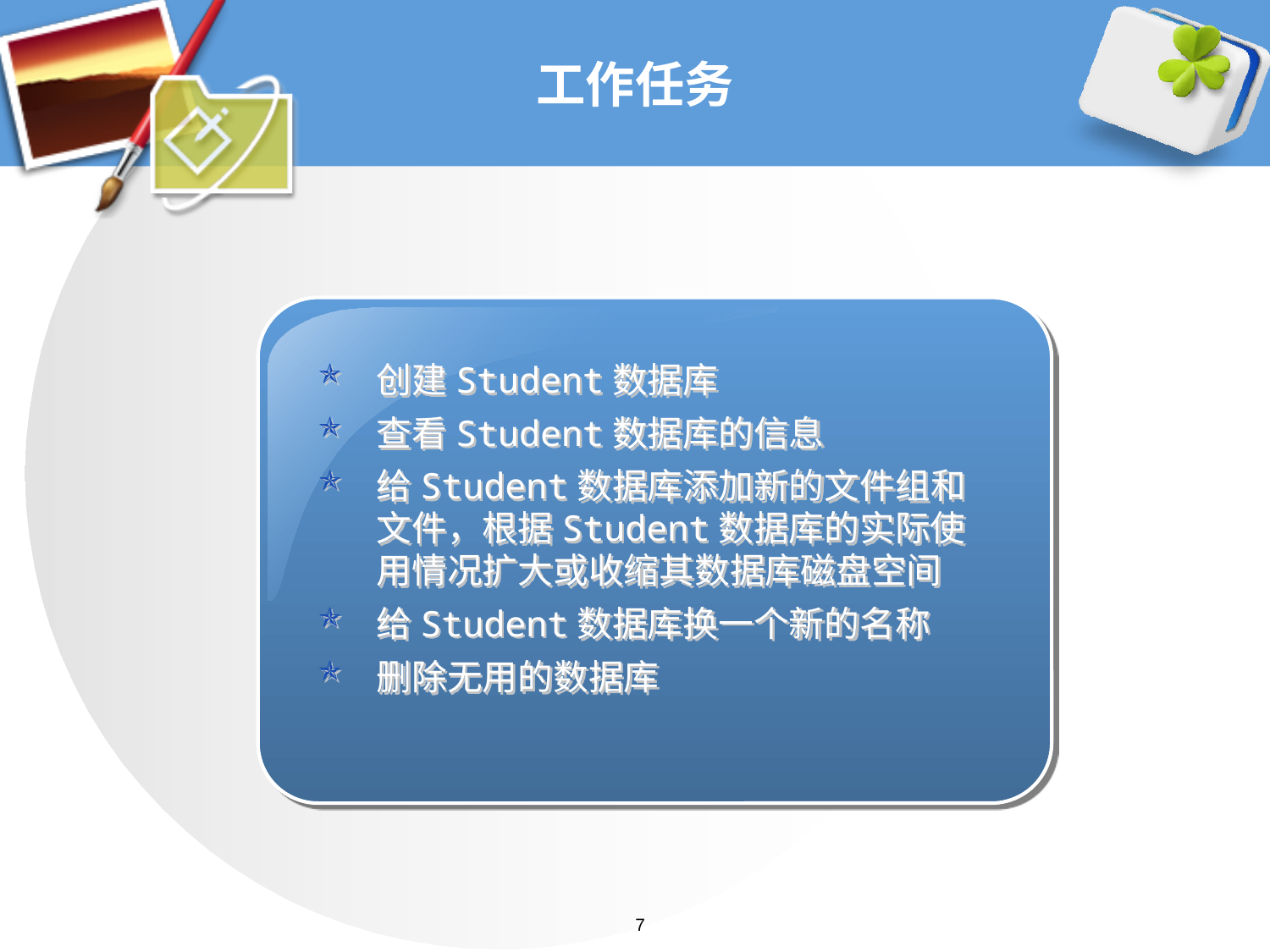

# 工作任务

创建Student数据库
查看Student数据库的信息
给Student数据库添加新的文件组和文件，根据Student数据库的实际使用情况扩大或收缩其数据库磁盘空间
给Student数据库换一个新的名称
删除无用的数据库
7